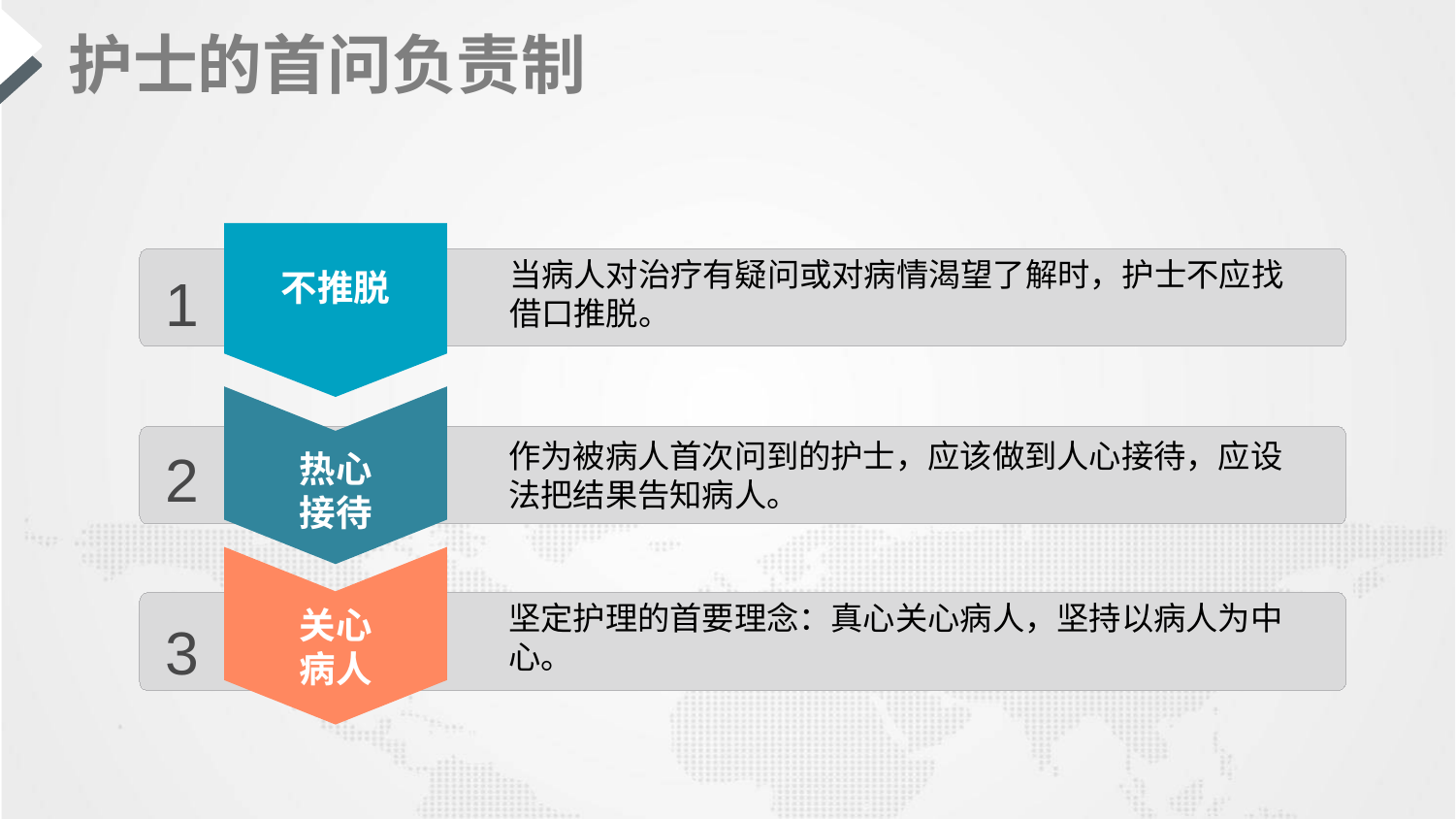

护士的首问负责制

当病人对治疗有疑问或对病情渴望了解时，护士不应找借口推脱。

不推脱
1

作为被病人首次问到的护士，应该做到人心接待，应设法把结果告知病人。
2
热心
接待

坚定护理的首要理念：真心关心病人，坚持以病人为中心。
关心
病人
3